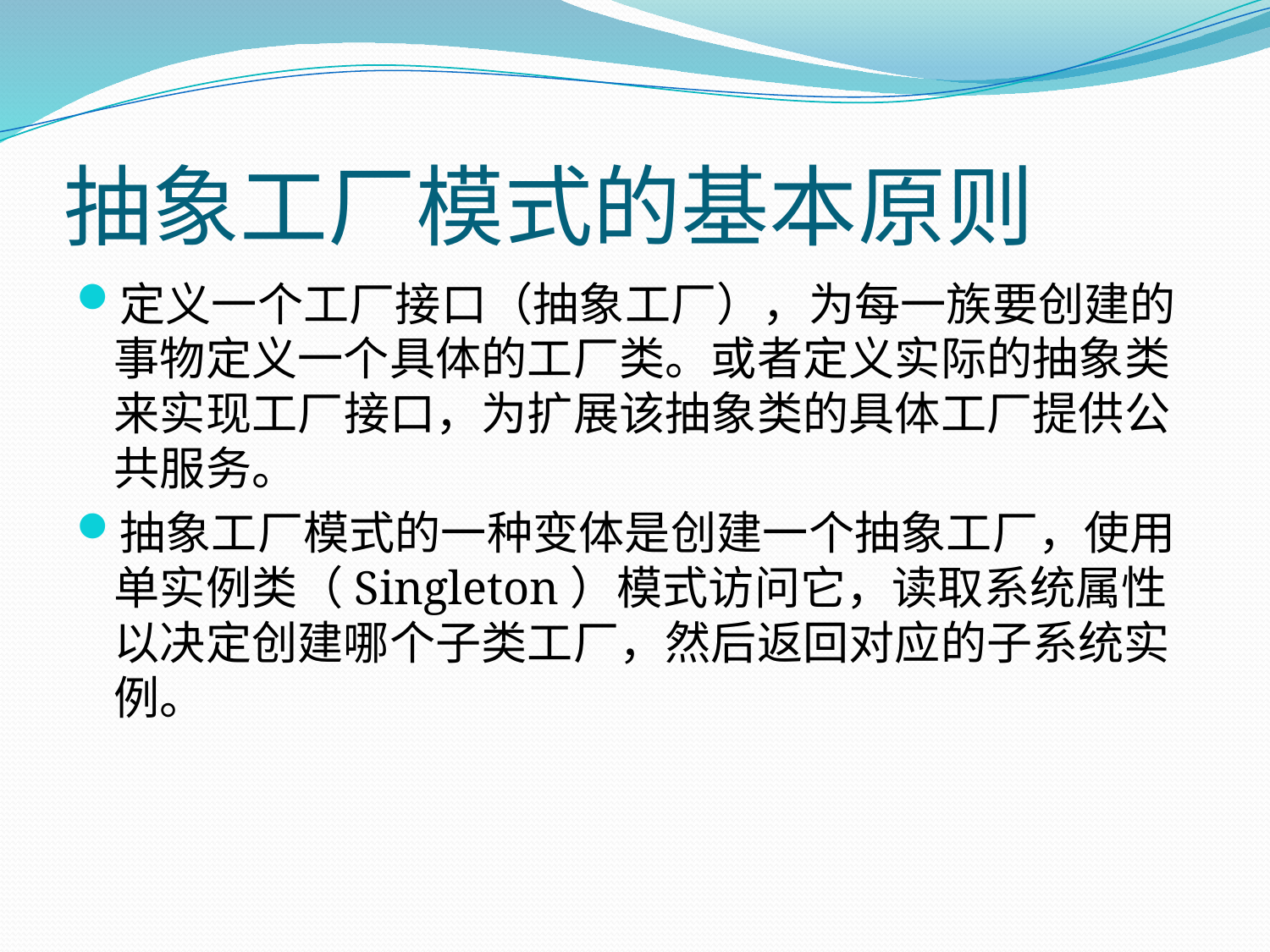

# 抽象工厂模式的基本原则
定义一个工厂接口（抽象工厂），为每一族要创建的事物定义一个具体的工厂类。或者定义实际的抽象类来实现工厂接口，为扩展该抽象类的具体工厂提供公共服务。
抽象工厂模式的一种变体是创建一个抽象工厂，使用单实例类（Singleton）模式访问它，读取系统属性以决定创建哪个子类工厂，然后返回对应的子系统实例。